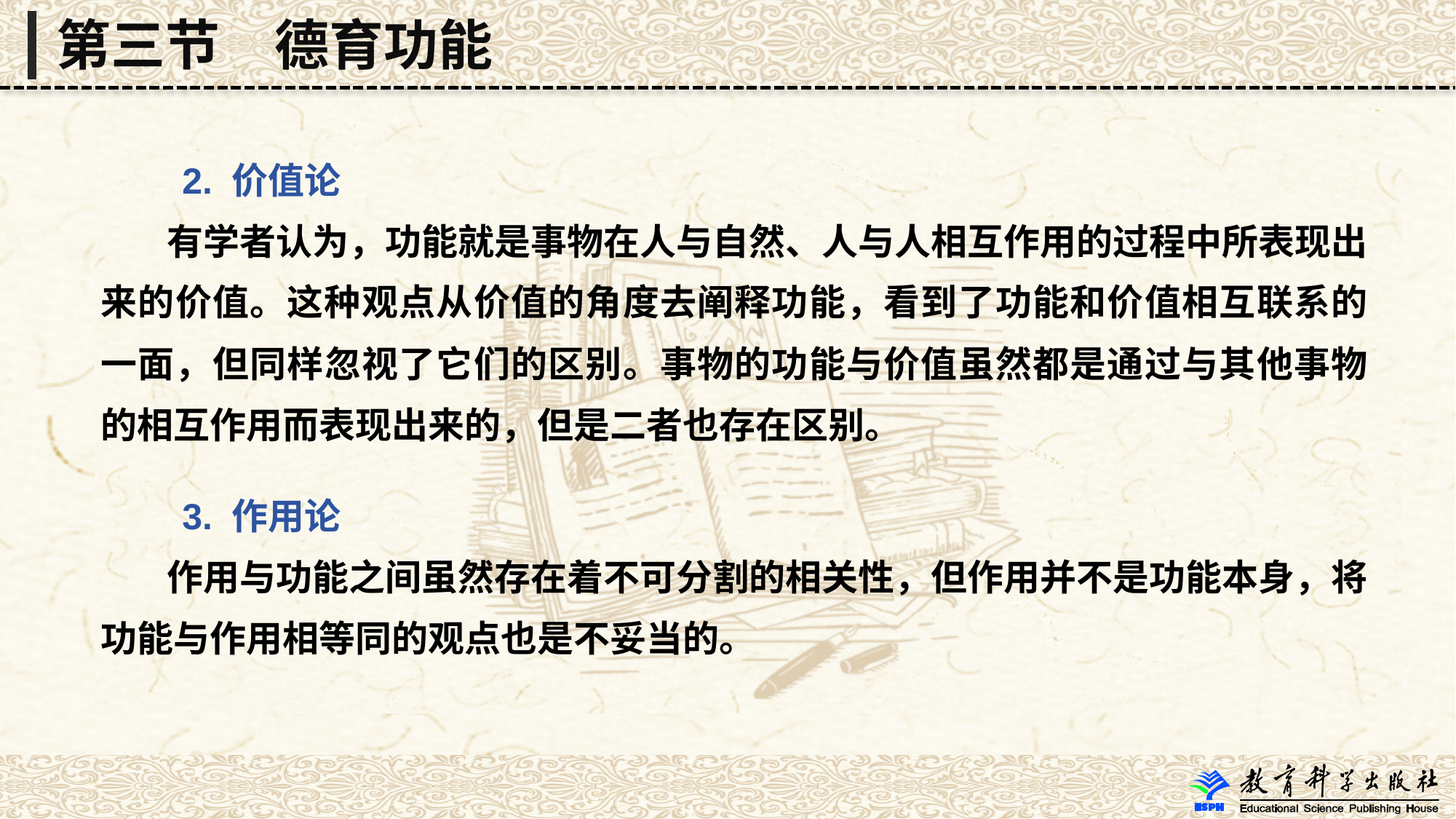

第三节　德育功能
        2. 价值论
       有学者认为，功能就是事物在人与自然、人与人相互作用的过程中所表现出来的价值。这种观点从价值的角度去阐释功能，看到了功能和价值相互联系的一面，但同样忽视了它们的区别。事物的功能与价值虽然都是通过与其他事物的相互作用而表现出来的，但是二者也存在区别。

        3. 作用论
       作用与功能之间虽然存在着不可分割的相关性，但作用并不是功能本身，将功能与作用相等同的观点也是不妥当的。